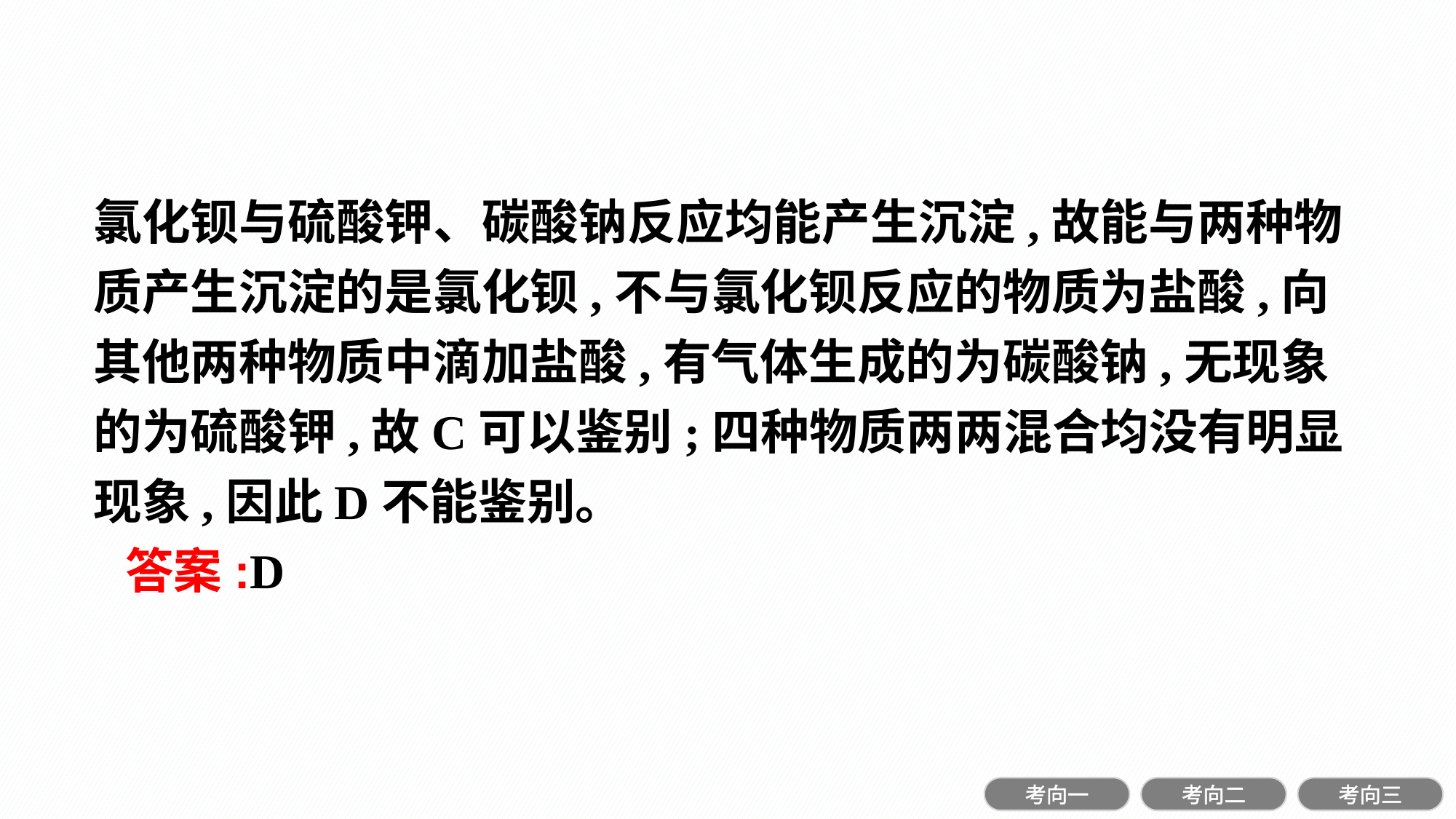

氯化钡与硫酸钾、碳酸钠反应均能产生沉淀,故能与两种物质产生沉淀的是氯化钡,不与氯化钡反应的物质为盐酸,向其他两种物质中滴加盐酸,有气体生成的为碳酸钠,无现象的为硫酸钾,故C可以鉴别;四种物质两两混合均没有明显现象,因此D不能鉴别。
答案:D